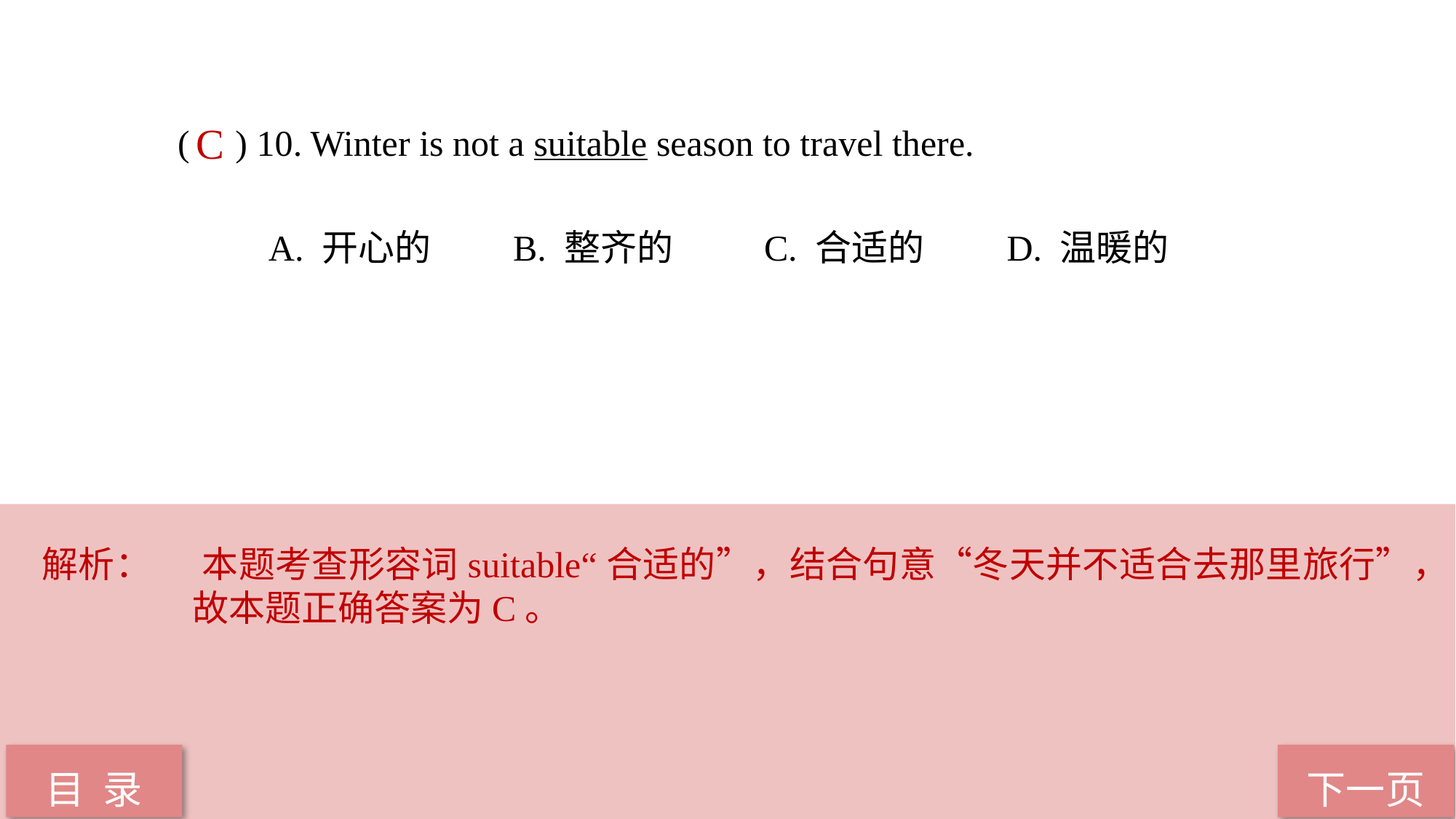

(     ) 10. Winter is not a suitable season to travel there.

           A. 开心的         B. 整齐的          C. 合适的         D. 温暖的
C
解析：	 本题考查形容词suitable“合适的”，结合句意“冬天并不适合去那里旅行”，故本题正确答案为C。